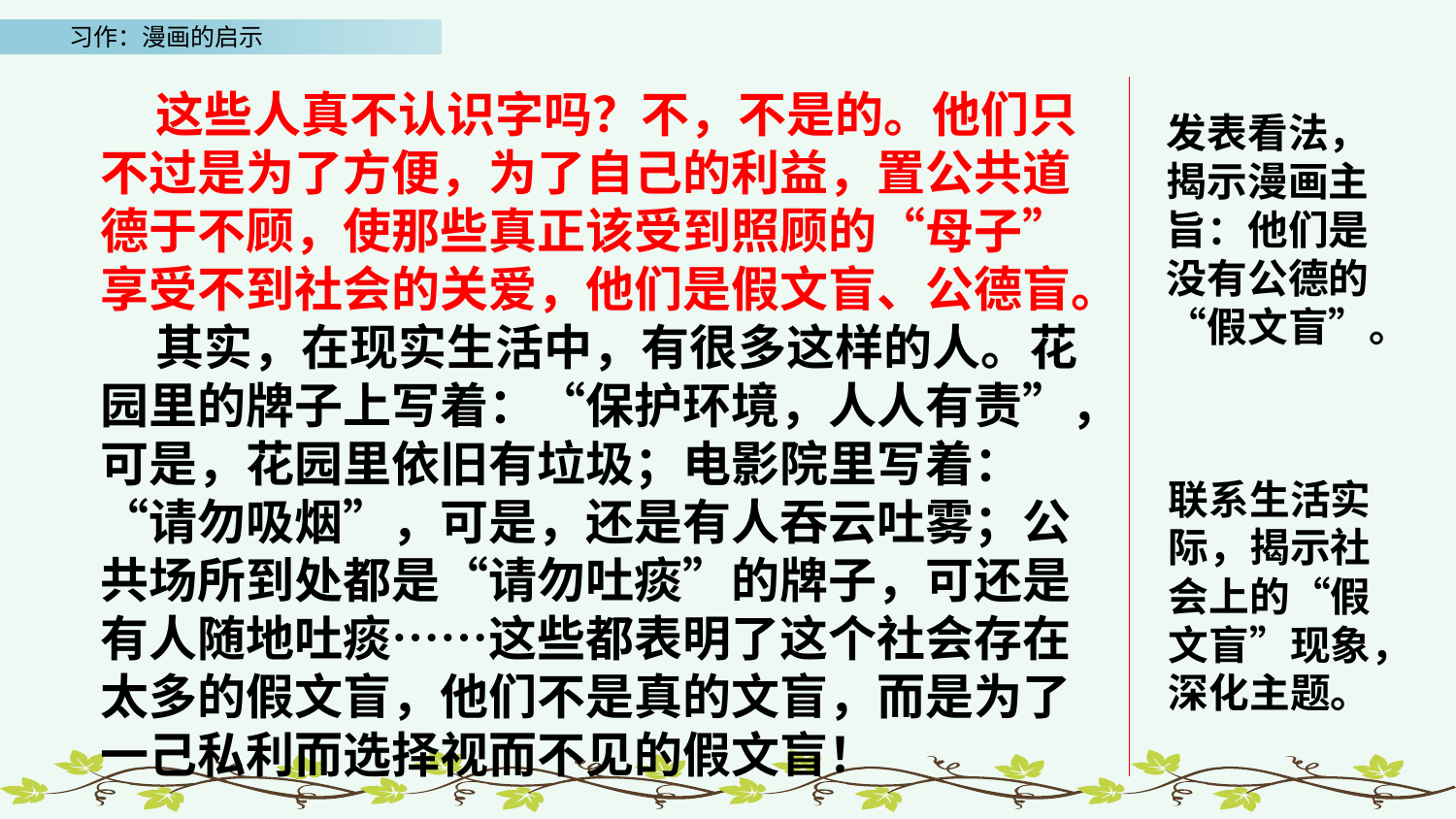

这些人真不认识字吗？不，不是的。他们只不过是为了方便，为了自己的利益，置公共道德于不顾，使那些真正该受到照顾的“母子”享受不到社会的关爱，他们是假文盲、公德盲。
    其实，在现实生活中，有很多这样的人。花园里的牌子上写着：“保护环境，人人有责”，可是，花园里依旧有垃圾；电影院里写着：“请勿吸烟”，可是，还是有人吞云吐雾；公共场所到处都是“请勿吐痰”的牌子，可还是有人随地吐痰……这些都表明了这个社会存在太多的假文盲，他们不是真的文盲，而是为了一己私利而选择视而不见的假文盲！
发表看法，揭示漫画主旨：他们是没有公德的“假文盲”。
联系生活实际，揭示社会上的“假文盲”现象，深化主题。